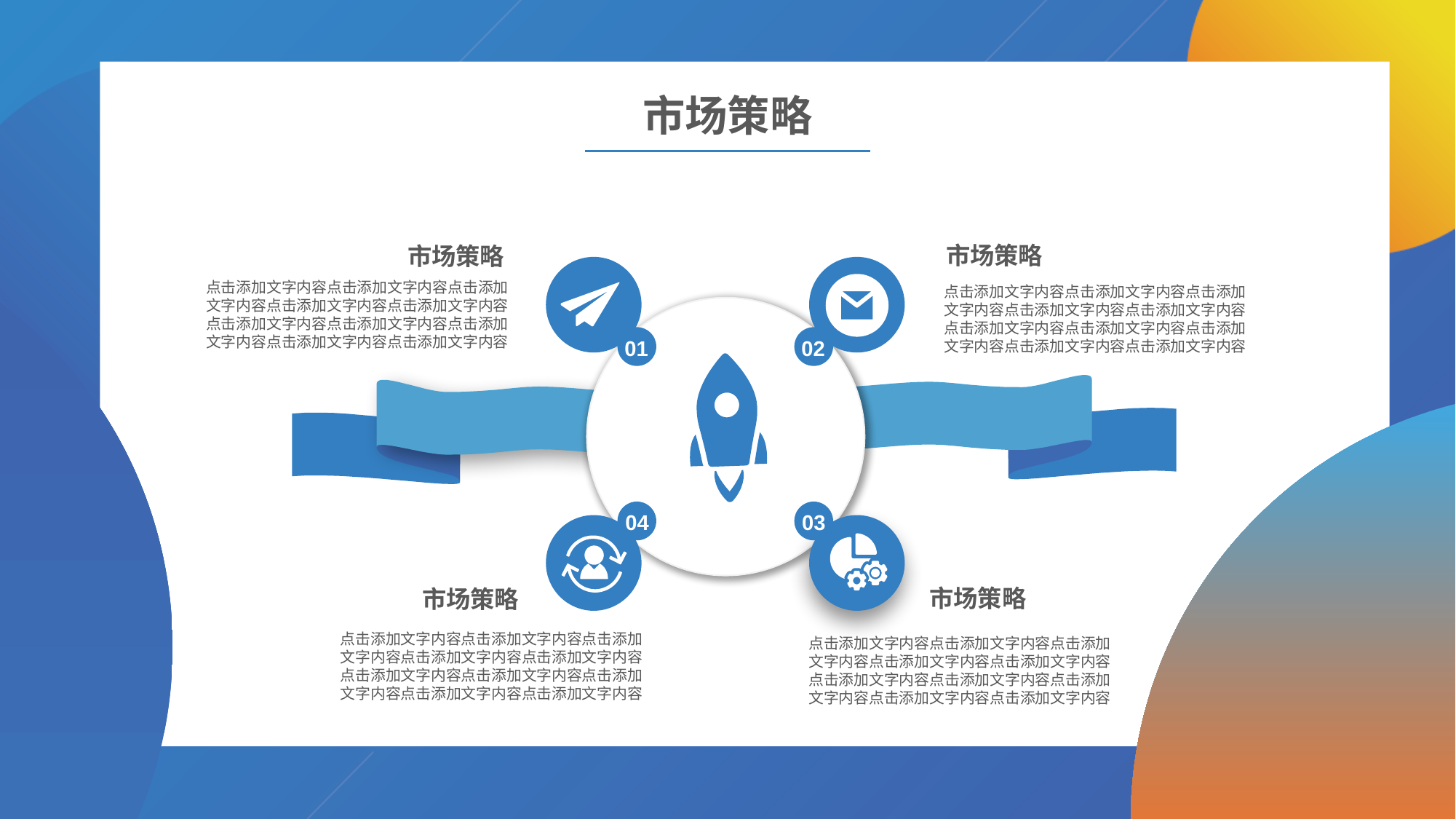

市场策略
市场策略
市场策略

点击添加文字内容点击添加文字内容点击添加文字内容点击添加文字内容点击添加文字内容点击添加文字内容点击添加文字内容点击添加文字内容点击添加文字内容点击添加文字内容
点击添加文字内容点击添加文字内容点击添加文字内容点击添加文字内容点击添加文字内容点击添加文字内容点击添加文字内容点击添加文字内容点击添加文字内容点击添加文字内容

01

02

04

03

市场策略
市场策略
点击添加文字内容点击添加文字内容点击添加文字内容点击添加文字内容点击添加文字内容点击添加文字内容点击添加文字内容点击添加文字内容点击添加文字内容点击添加文字内容
点击添加文字内容点击添加文字内容点击添加文字内容点击添加文字内容点击添加文字内容点击添加文字内容点击添加文字内容点击添加文字内容点击添加文字内容点击添加文字内容